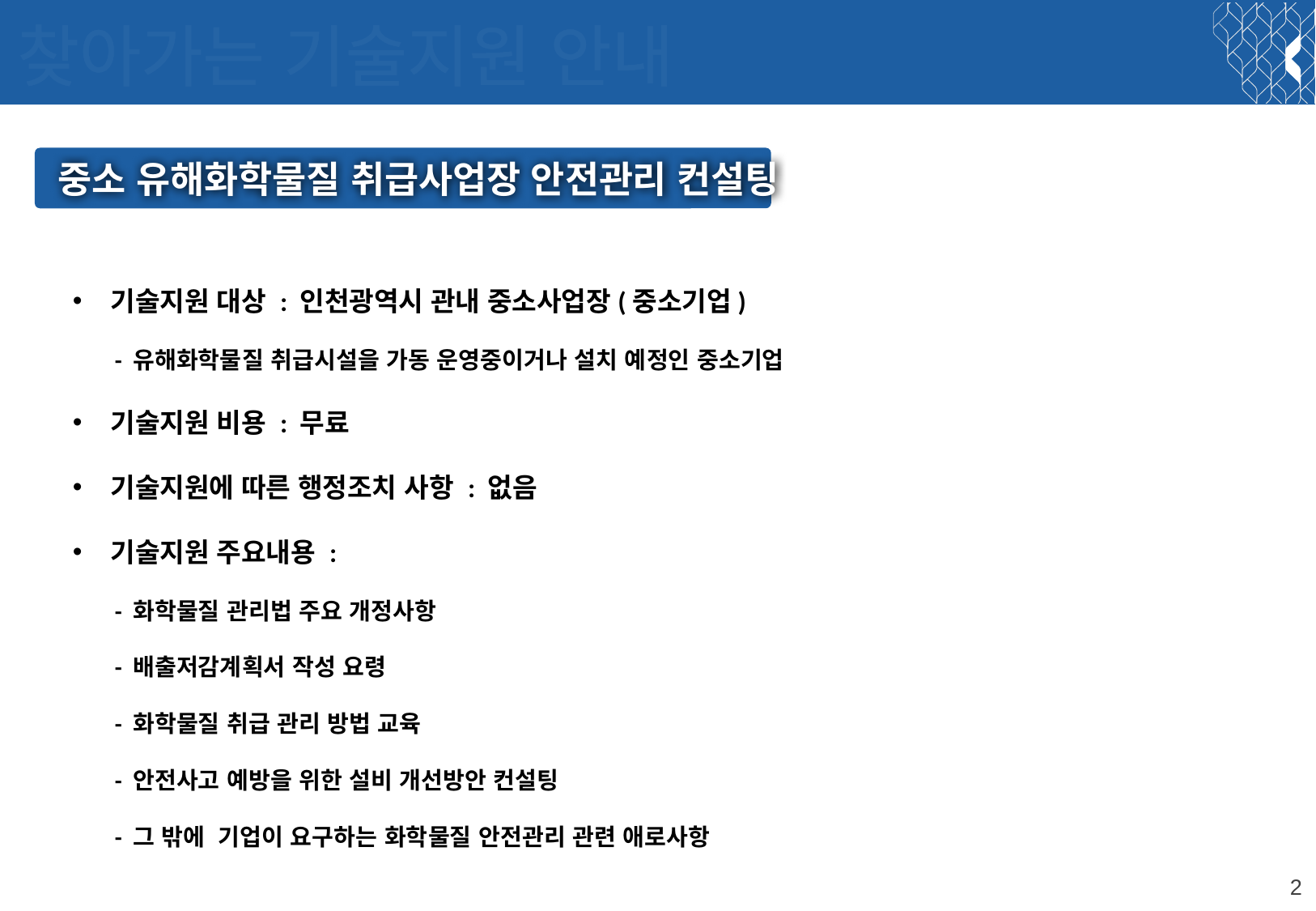

찾아가는 기술지원 안내

중소 유해화학물질 취급사업장 안전관리 컨설팅
기술지원 대상 : 인천광역시 관내 중소사업장(중소기업)
        - 유해화학물질 취급시설을 가동 운영중이거나 설치 예정인 중소기업
기술지원 비용 : 무료
기술지원에 따른 행정조치 사항 : 없음
기술지원 주요내용 :
        - 화학물질 관리법 주요 개정사항
        - 배출저감계획서 작성 요령
        - 화학물질 취급 관리 방법 교육
        - 안전사고 예방을 위한 설비 개선방안 컨설팅
        - 그 밖에  기업이 요구하는 화학물질 안전관리 관련 애로사항